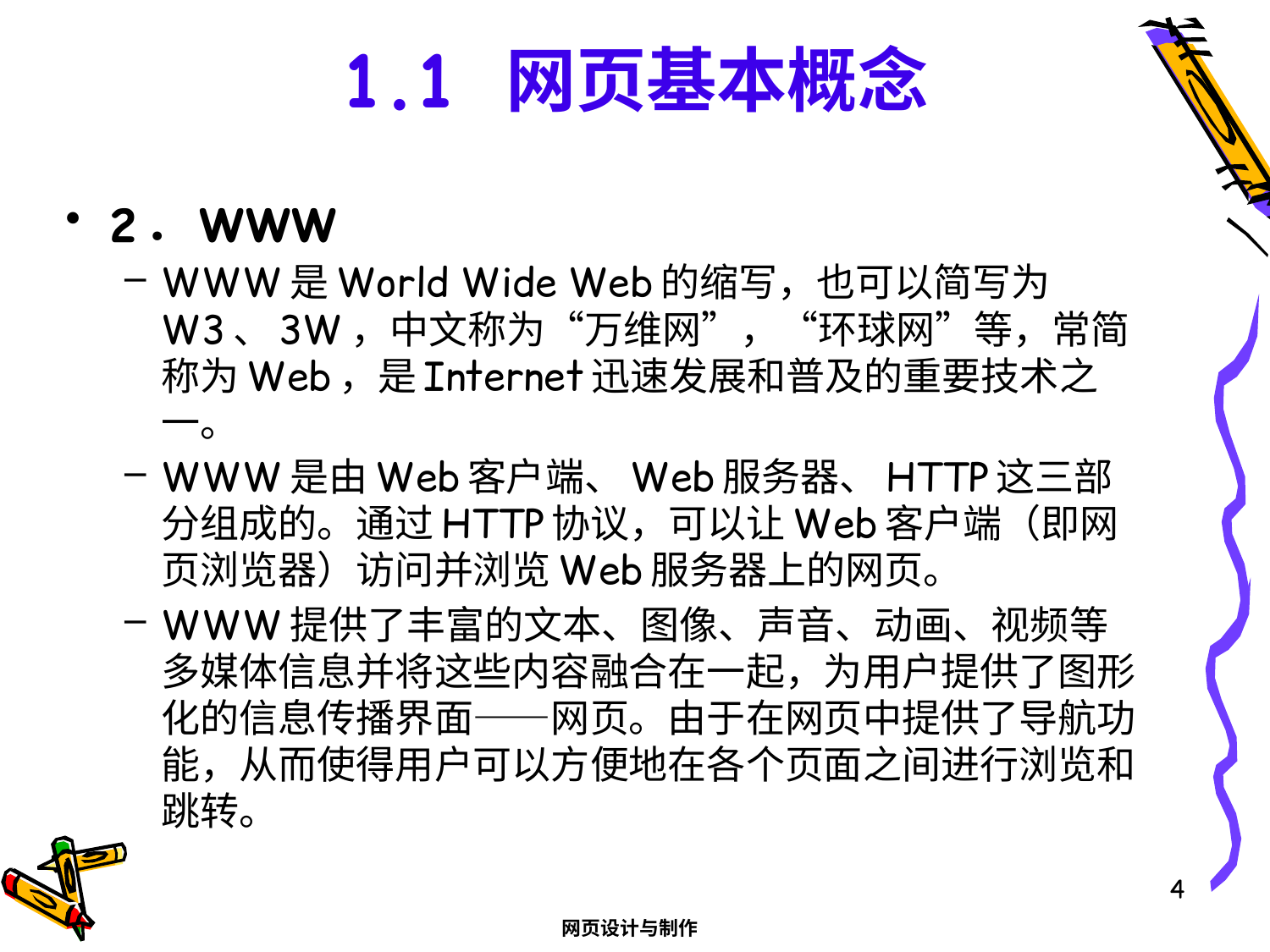

# 1.1 网页基本概念
2．WWW
WWW是World Wide Web的缩写，也可以简写为W3、3W，中文称为“万维网”，“环球网”等，常简称为Web，是Internet迅速发展和普及的重要技术之一。
WWW是由Web客户端、Web服务器、HTTP这三部分组成的。通过HTTP协议，可以让Web客户端（即网页浏览器）访问并浏览Web服务器上的网页。
WWW提供了丰富的文本、图像、声音、动画、视频等多媒体信息并将这些内容融合在一起，为用户提供了图形化的信息传播界面——网页。由于在网页中提供了导航功能，从而使得用户可以方便地在各个页面之间进行浏览和跳转。
4
网页设计与制作